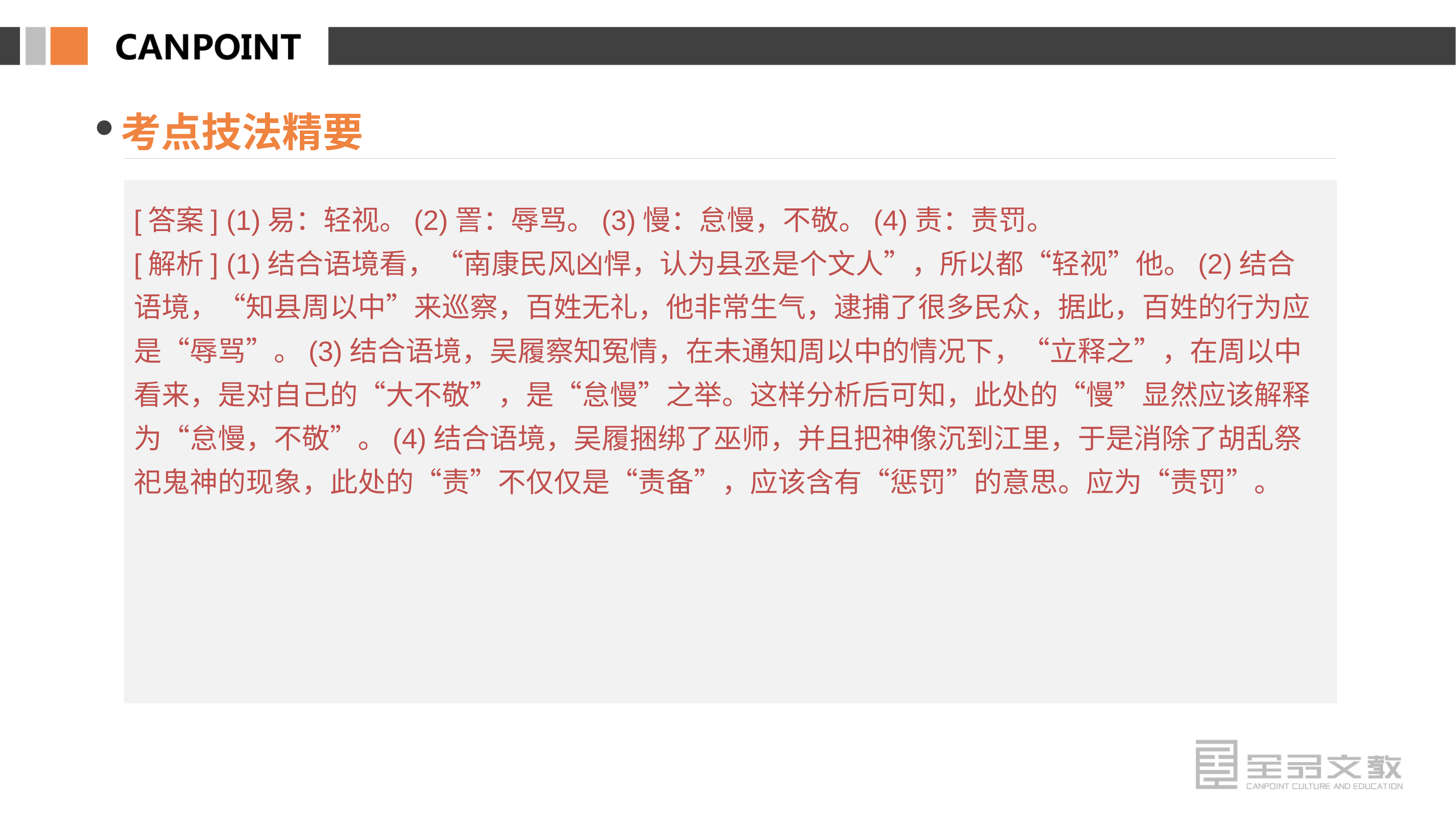

考点技法精要

[答案] (1)易：轻视。(2)詈：辱骂。(3)慢：怠慢，不敬。(4)责：责罚。
[解析] (1)结合语境看，“南康民风凶悍，认为县丞是个文人”，所以都“轻视”他。(2)结合语境，“知县周以中”来巡察，百姓无礼，他非常生气，逮捕了很多民众，据此，百姓的行为应是“辱骂”。(3)结合语境，吴履察知冤情，在未通知周以中的情况下，“立释之”，在周以中看来，是对自己的“大不敬”，是“怠慢”之举。这样分析后可知，此处的“慢”显然应该解释为“怠慢，不敬”。(4)结合语境，吴履捆绑了巫师，并且把神像沉到江里，于是消除了胡乱祭祀鬼神的现象，此处的“责”不仅仅是“责备”，应该含有“惩罚”的意思。应为“责罚”。